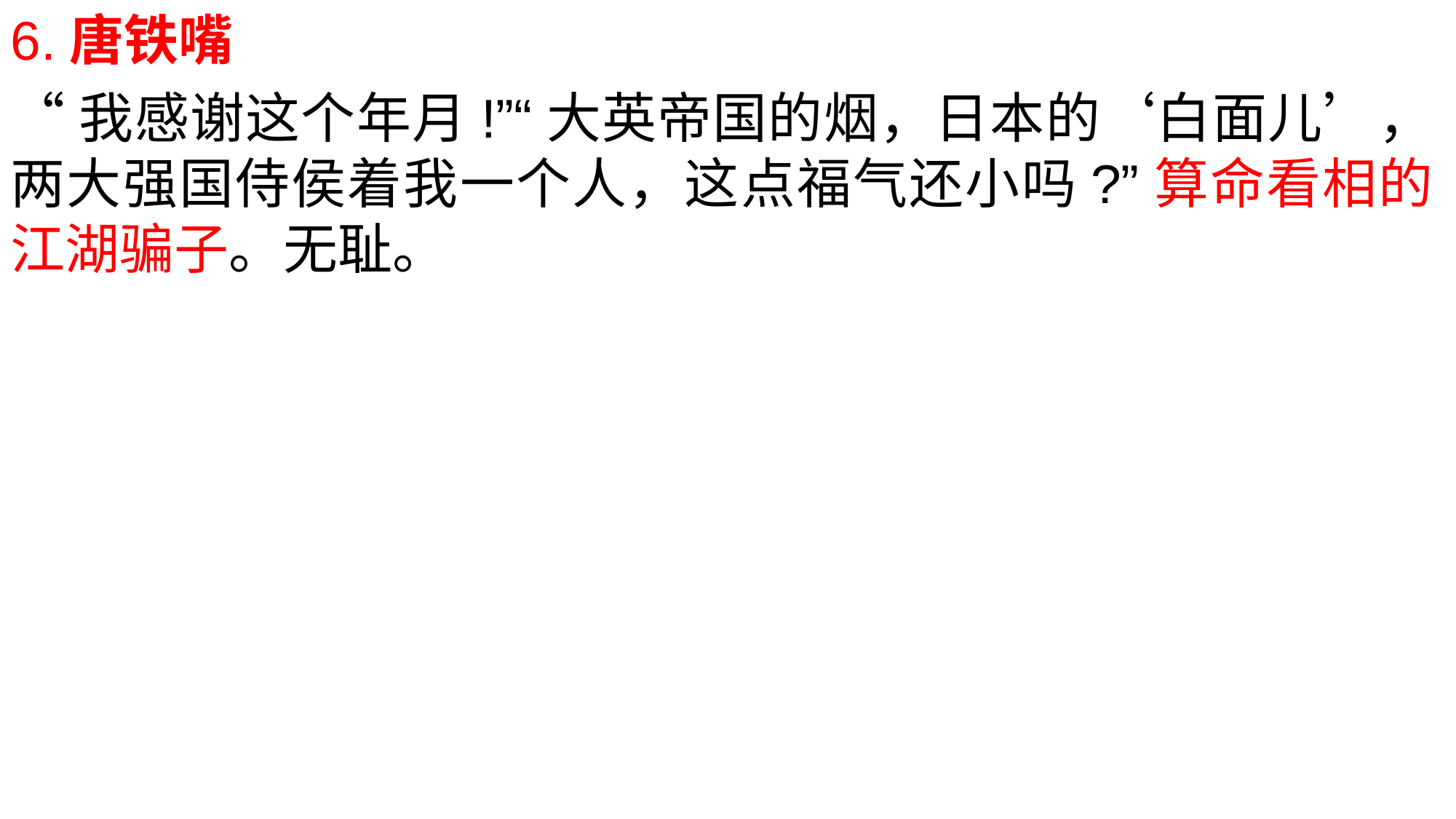

6.唐铁嘴
“我感谢这个年月!”“大英帝国的烟，日本的‘白面儿’，两大强国侍侯着我一个人，这点福气还小吗?”算命看相的江湖骗子。无耻。